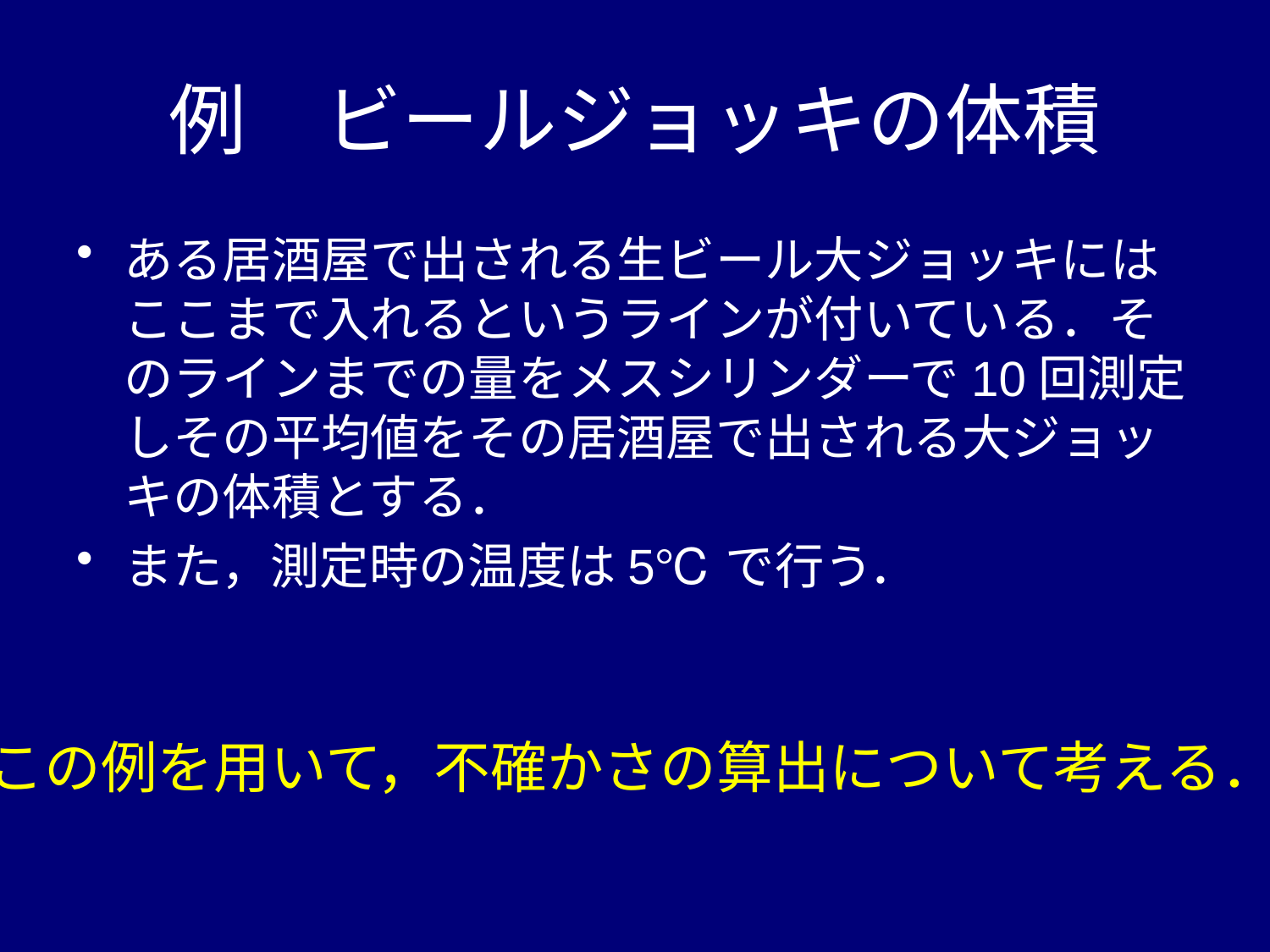

# 例　ビールジョッキの体積
ある居酒屋で出される生ビール大ジョッキにはここまで入れるというラインが付いている．そのラインまでの量をメスシリンダーで10回測定しその平均値をその居酒屋で出される大ジョッキの体積とする．
また，測定時の温度は5℃で行う．
この例を用いて，不確かさの算出について考える．